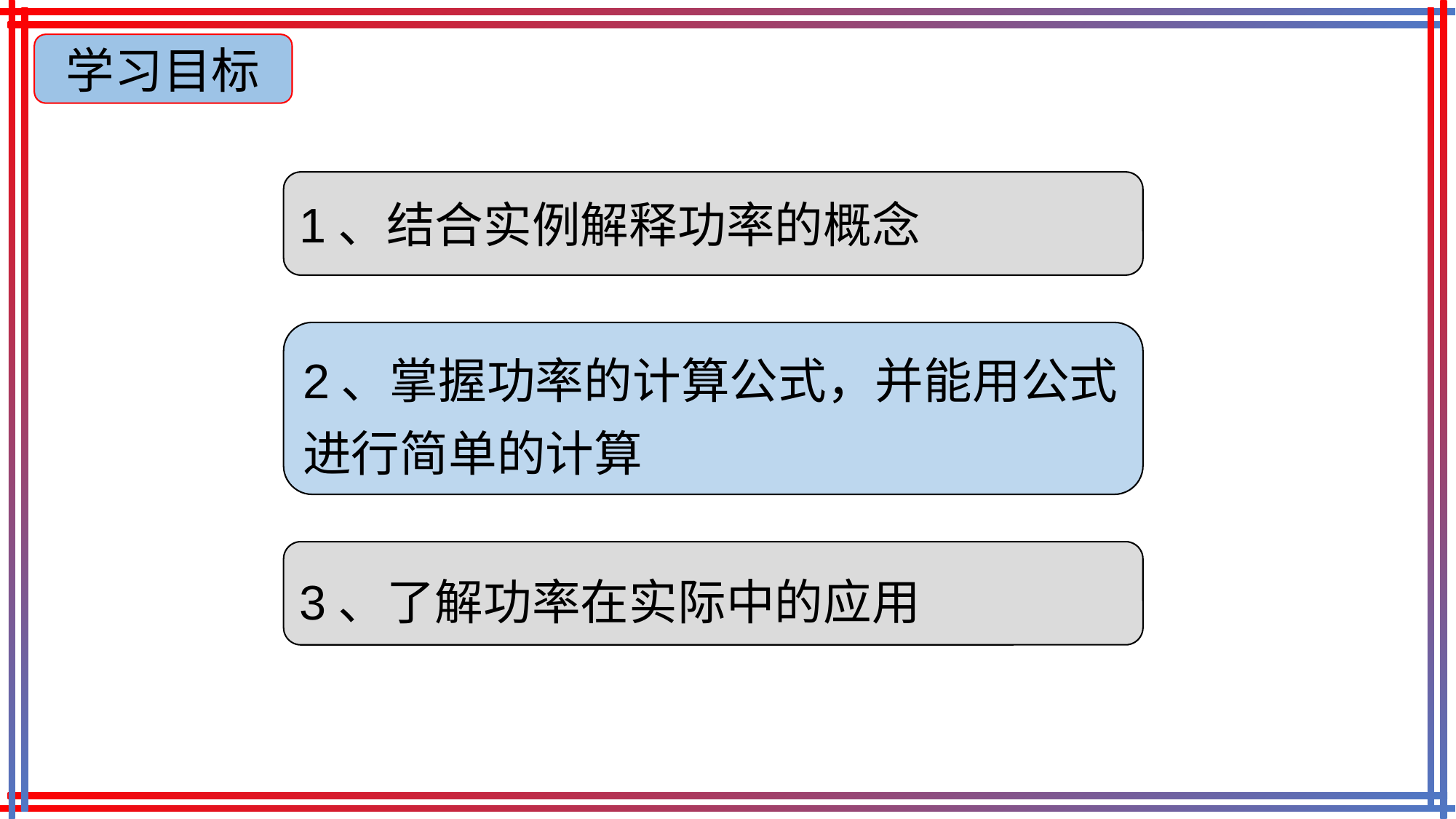

学习目标
1、结合实例解释功率的概念
2、掌握功率的计算公式，并能用公式进行简单的计算
3、了解功率在实际中的应用